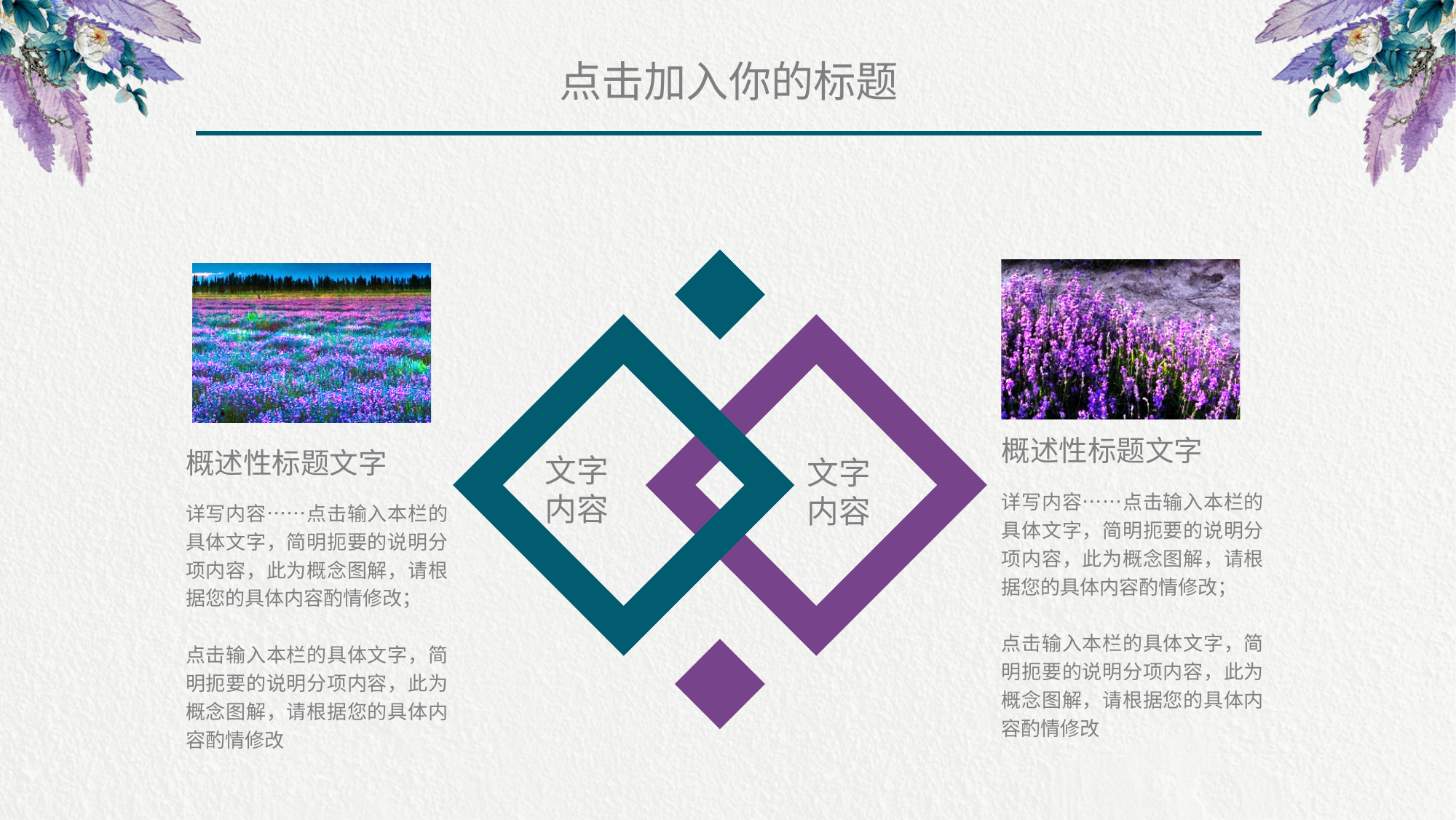

点击加入你的标题

概述性标题文字
概述性标题文字
文字
内容
文字
内容
详写内容……点击输入本栏的具体文字，简明扼要的说明分项内容，此为概念图解，请根据您的具体内容酌情修改；

点击输入本栏的具体文字，简明扼要的说明分项内容，此为概念图解，请根据您的具体内容酌情修改
详写内容……点击输入本栏的具体文字，简明扼要的说明分项内容，此为概念图解，请根据您的具体内容酌情修改；

点击输入本栏的具体文字，简明扼要的说明分项内容，此为概念图解，请根据您的具体内容酌情修改